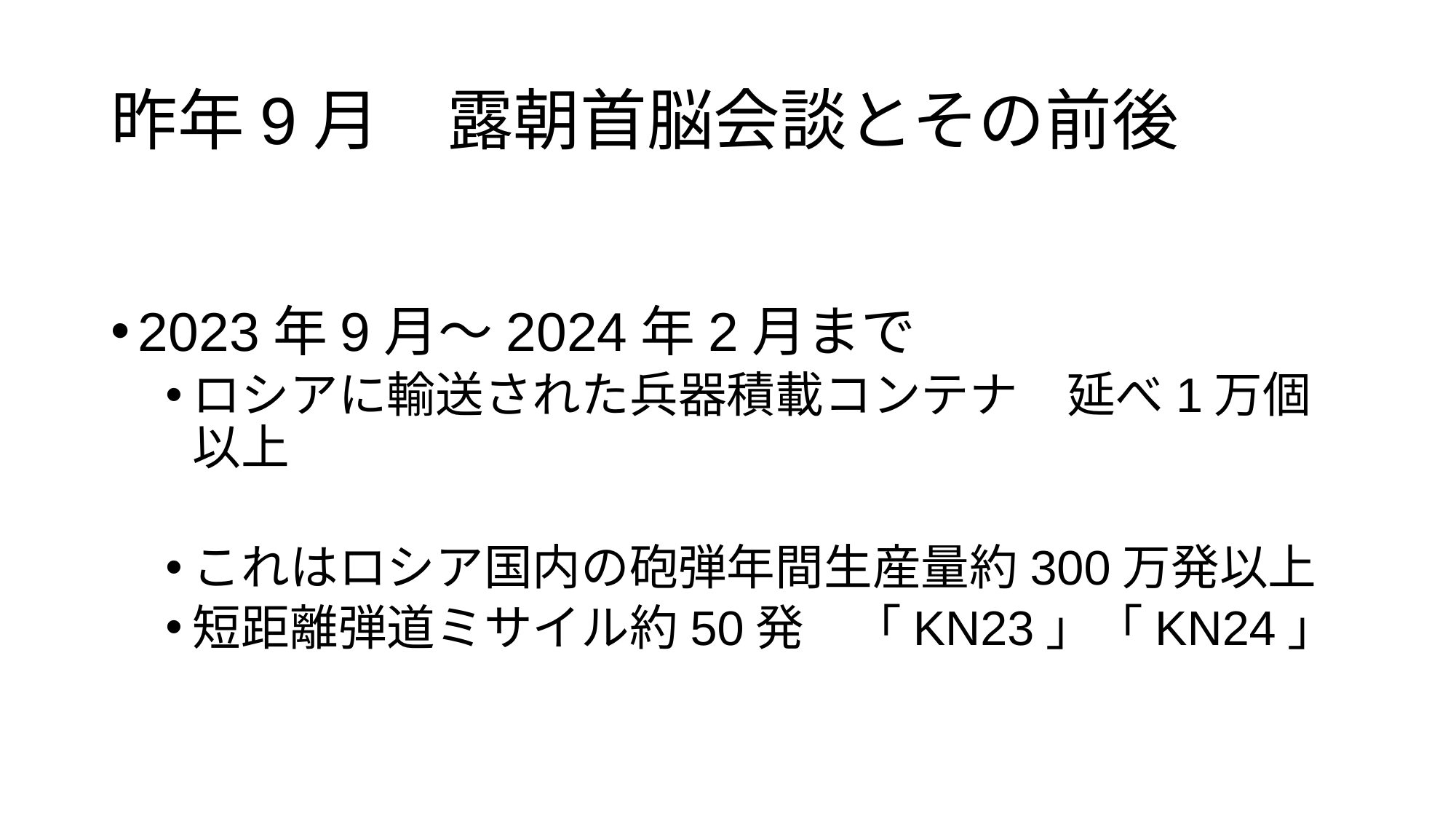

# 昨年9月　露朝首脳会談とその前後

2023年9月～2024年2月まで
ロシアに輸送された兵器積載コンテナ　延べ1万個以上

これはロシア国内の砲弾年間生産量約300万発以上
短距離弾道ミサイル約50発　「KN23」「KN24」